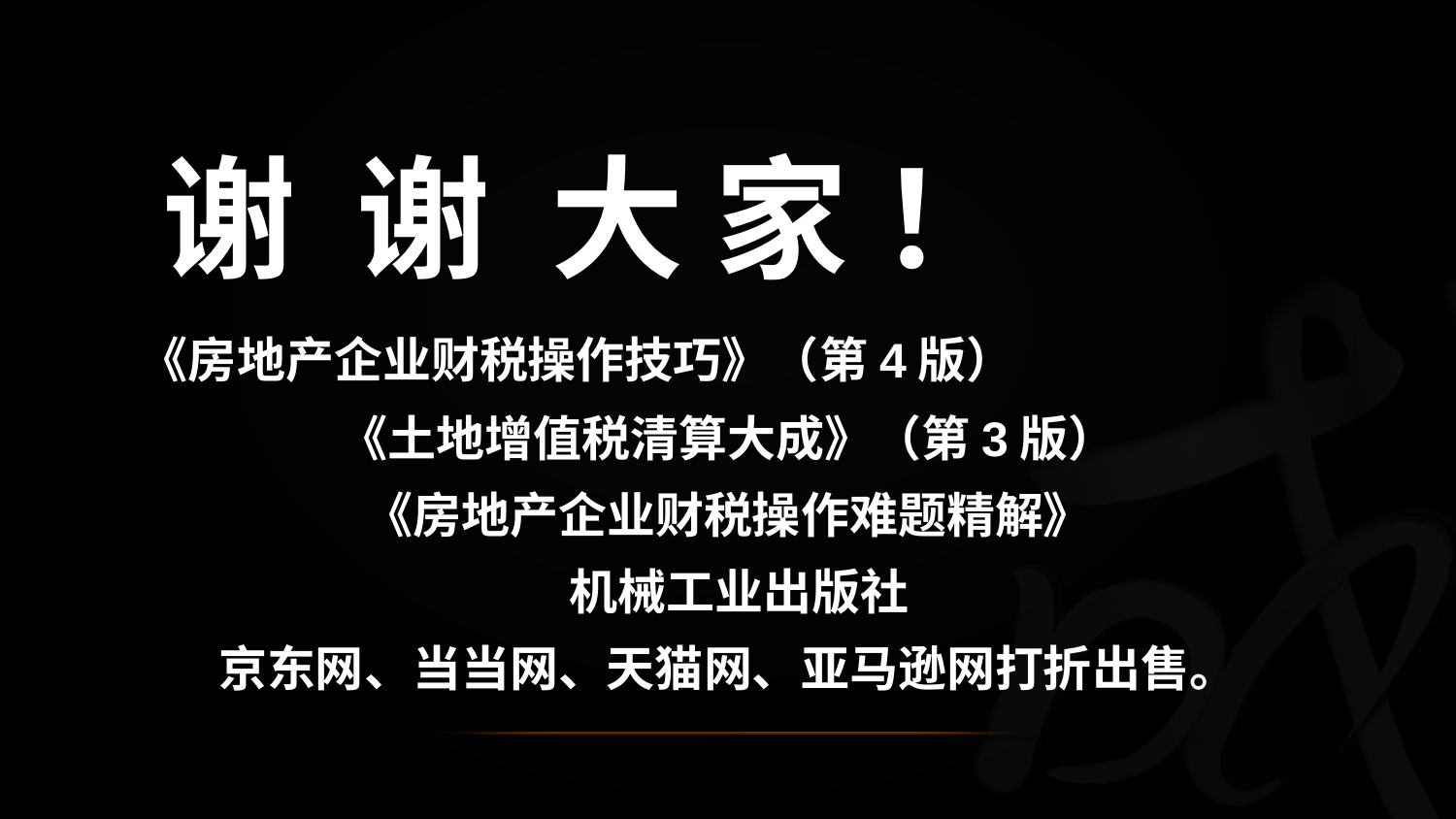

谢  谢  大 家 ！
         《房地产企业财税操作技巧》（第4版）
《土地增值税清算大成》（第3版）
《房地产企业财税操作难题精解》
 机械工业出版社
京东网、当当网、天猫网、亚马逊网打折出售。